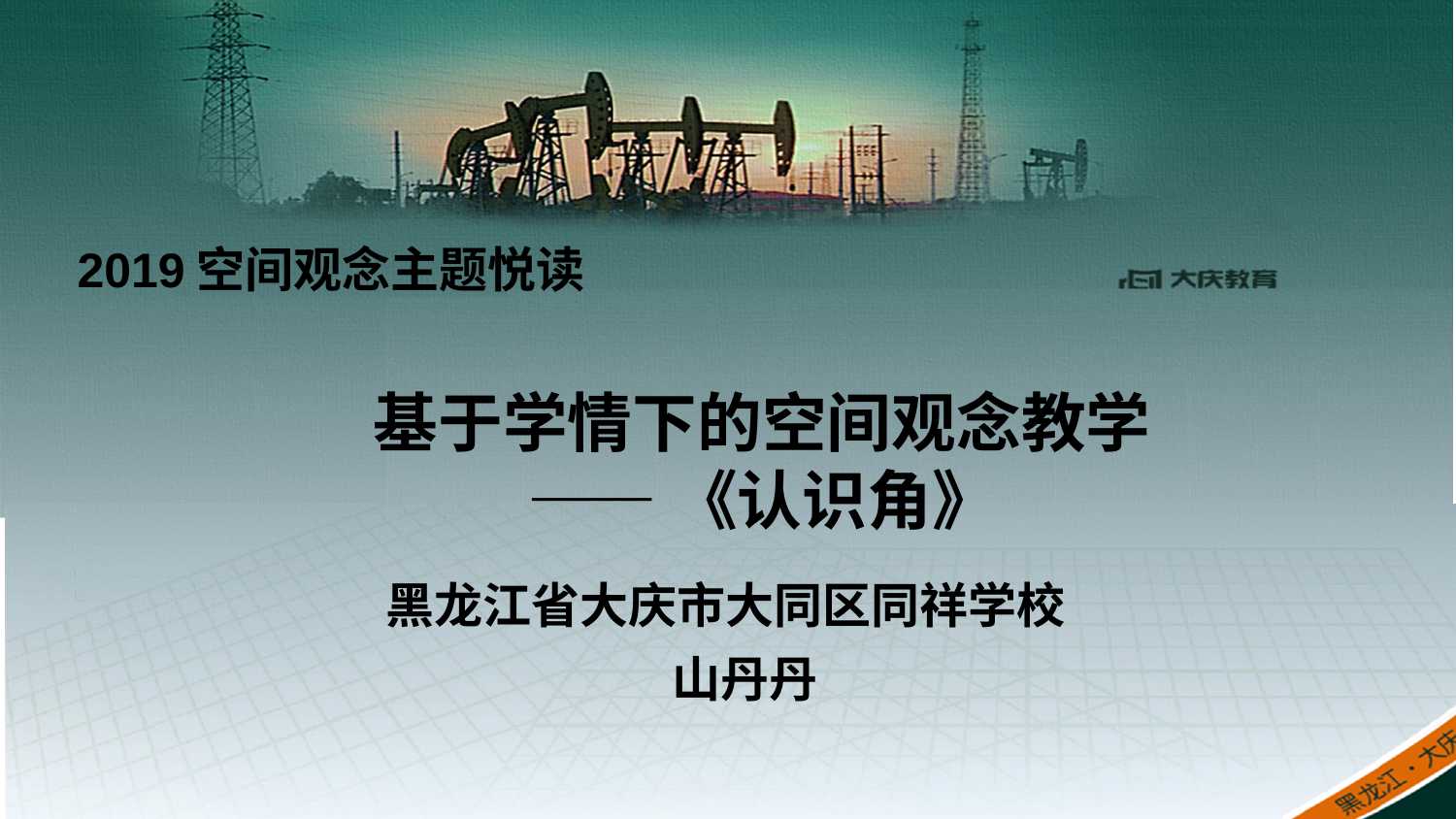

2019空间观念主题悦读
基于学情下的空间观念教学
——《认识角》

黑龙江省大庆市大同区同祥学校
山丹丹